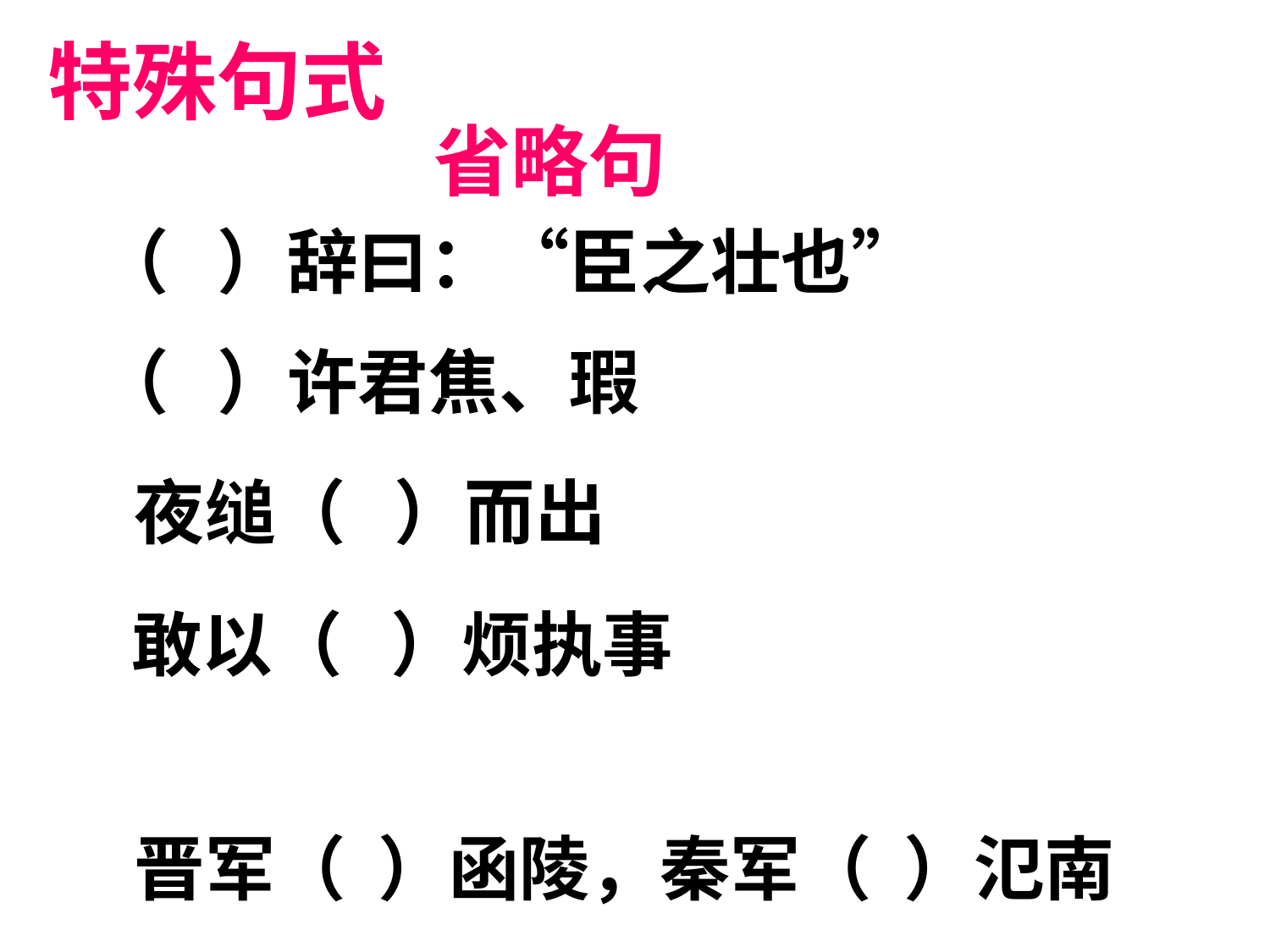

特殊句式
省略句
（   ）辞曰：“臣之壮也”
（   ）许君焦、瑕
 夜缒（   ）而出
 敢以（   ）烦执事
 晋军（  ）函陵，秦军（  ）氾南